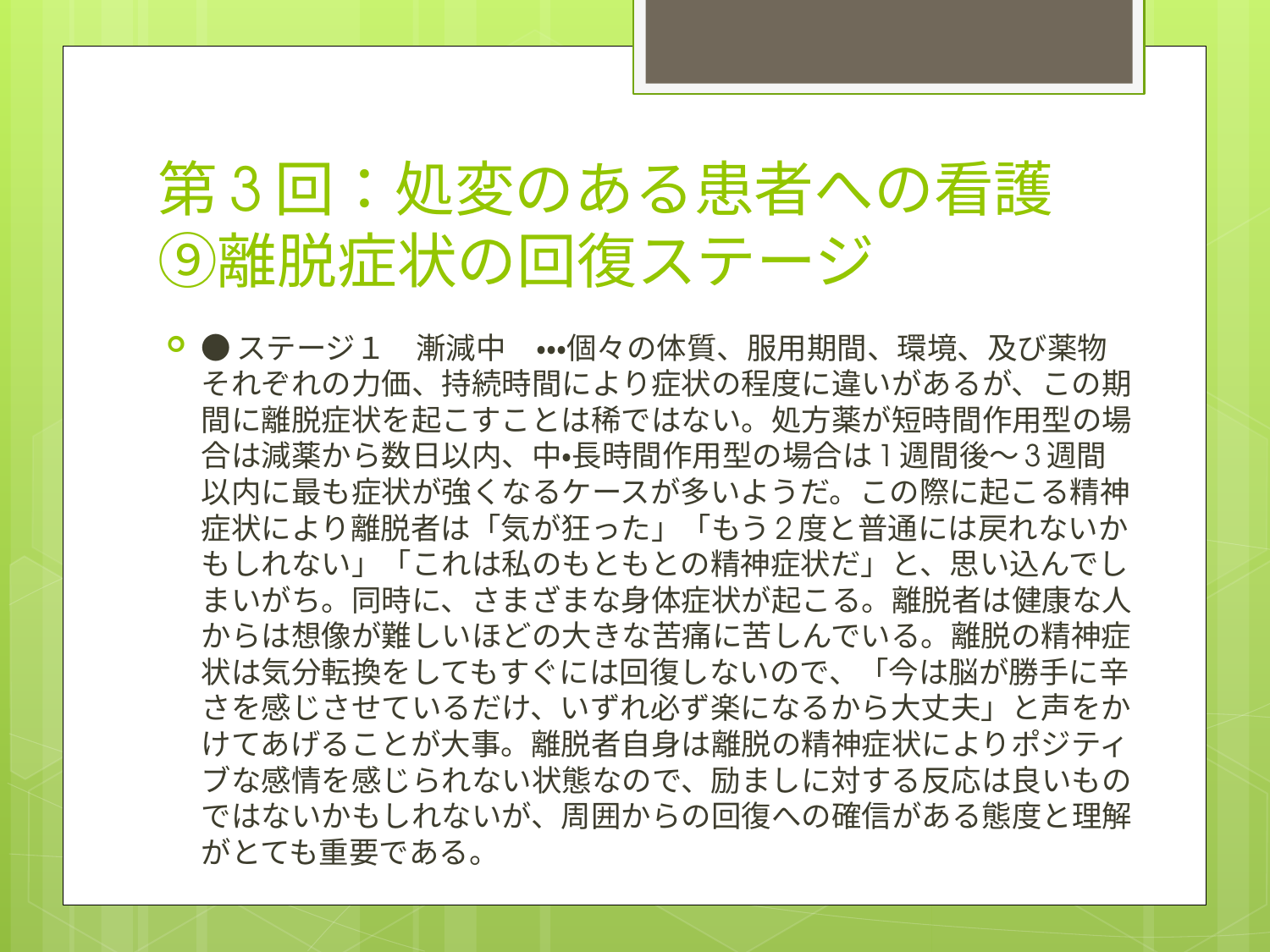

# 第3回：処変のある患者への看護 ⑨離脱症状の回復ステージ
●ステージ１　漸減中　・・・個々の体質、服用期間、環境、及び薬物それぞれの力価、持続時間により症状の程度に違いがあるが、この期間に離脱症状を起こすことは稀ではない。処方薬が短時間作用型の場合は減薬から数日以内、中・長時間作用型の場合は1週間後～3週間以内に最も症状が強くなるケースが多いようだ。この際に起こる精神症状により離脱者は「気が狂った」「もう2度と普通には戻れないかもしれない」「これは私のもともとの精神症状だ」と、思い込んでしまいがち。同時に、さまざまな身体症状が起こる。離脱者は健康な人からは想像が難しいほどの大きな苦痛に苦しんでいる。離脱の精神症状は気分転換をしてもすぐには回復しないので、「今は脳が勝手に辛さを感じさせているだけ、いずれ必ず楽になるから大丈夫」と声をかけてあげることが大事。離脱者自身は離脱の精神症状によりポジティブな感情を感じられない状態なので、励ましに対する反応は良いものではないかもしれないが、周囲からの回復への確信がある態度と理解がとても重要である。